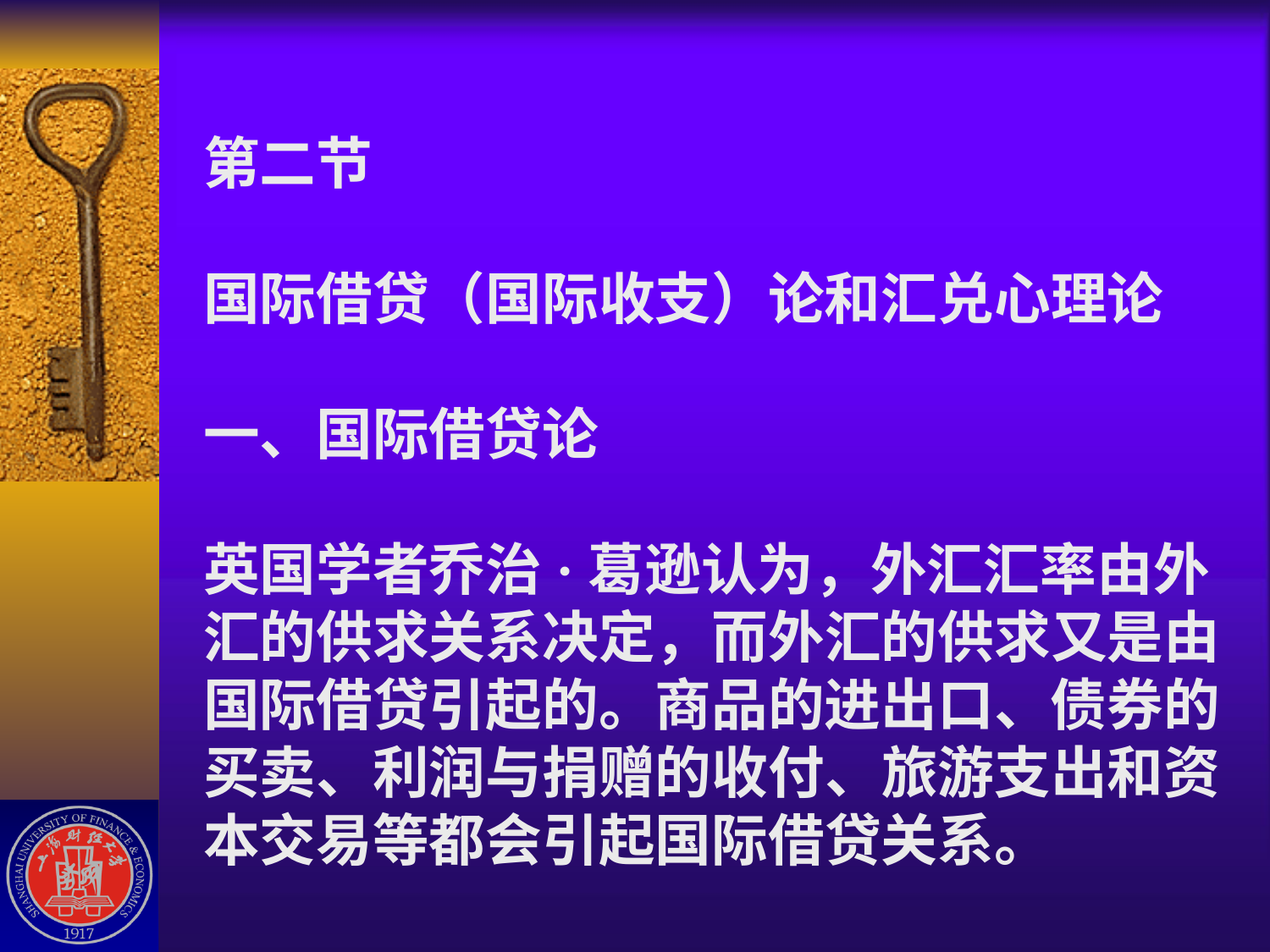

# 第二节 国际借贷（国际收支）论和汇兑心理论 一、国际借贷论 英国学者乔治·葛逊认为，外汇汇率由外汇的供求关系决定，而外汇的供求又是由国际借贷引起的。商品的进出口、债券的买卖、利润与捐赠的收付、旅游支出和资本交易等都会引起国际借贷关系。